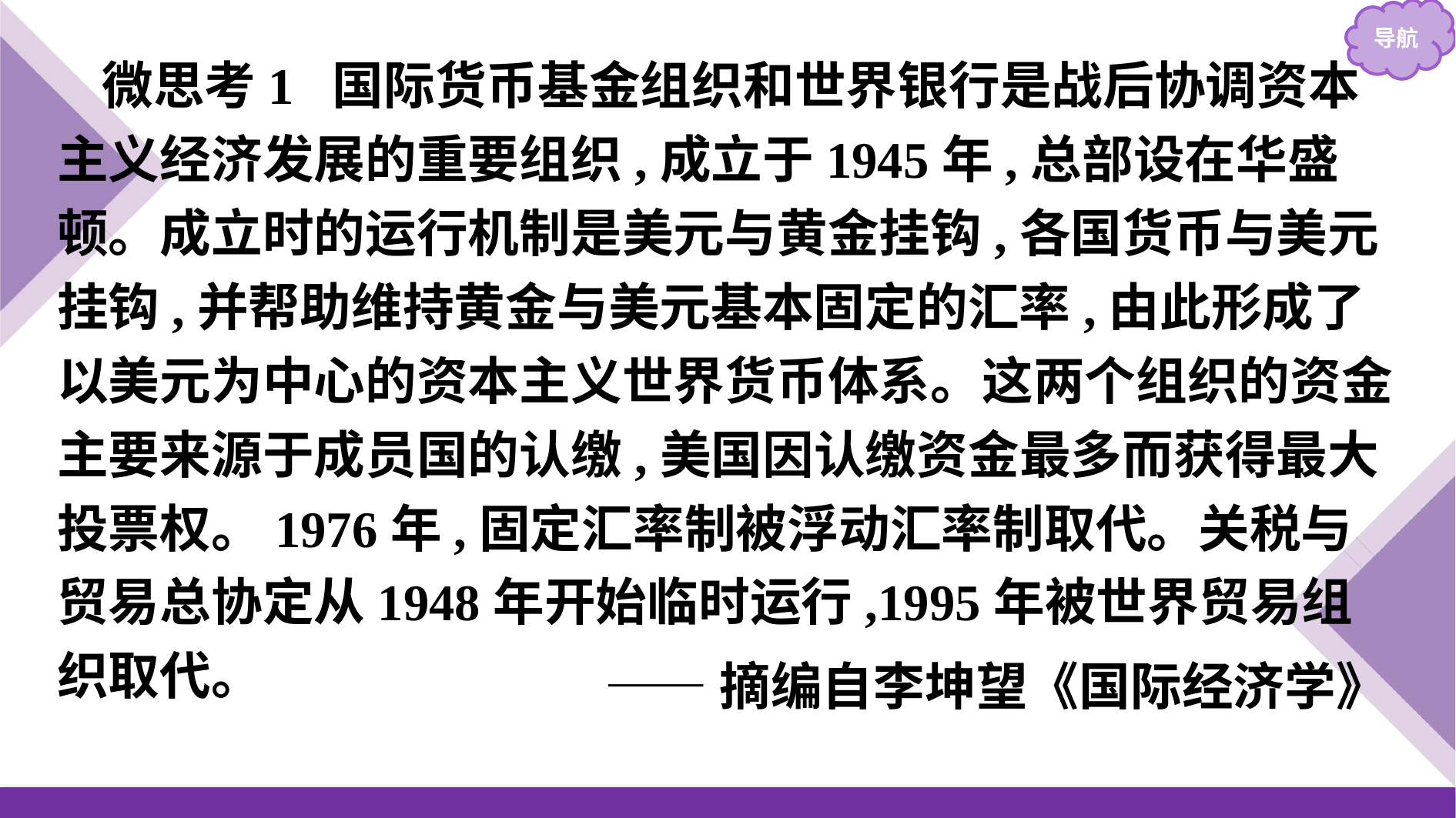

微思考1  国际货币基金组织和世界银行是战后协调资本主义经济发展的重要组织,成立于1945年,总部设在华盛顿。成立时的运行机制是美元与黄金挂钩,各国货币与美元挂钩,并帮助维持黄金与美元基本固定的汇率,由此形成了以美元为中心的资本主义世界货币体系。这两个组织的资金主要来源于成员国的认缴,美国因认缴资金最多而获得最大投票权。1976年,固定汇率制被浮动汇率制取代。关税与贸易总协定从1948年开始临时运行,1995年被世界贸易组织取代。
——摘编自李坤望《国际经济学》